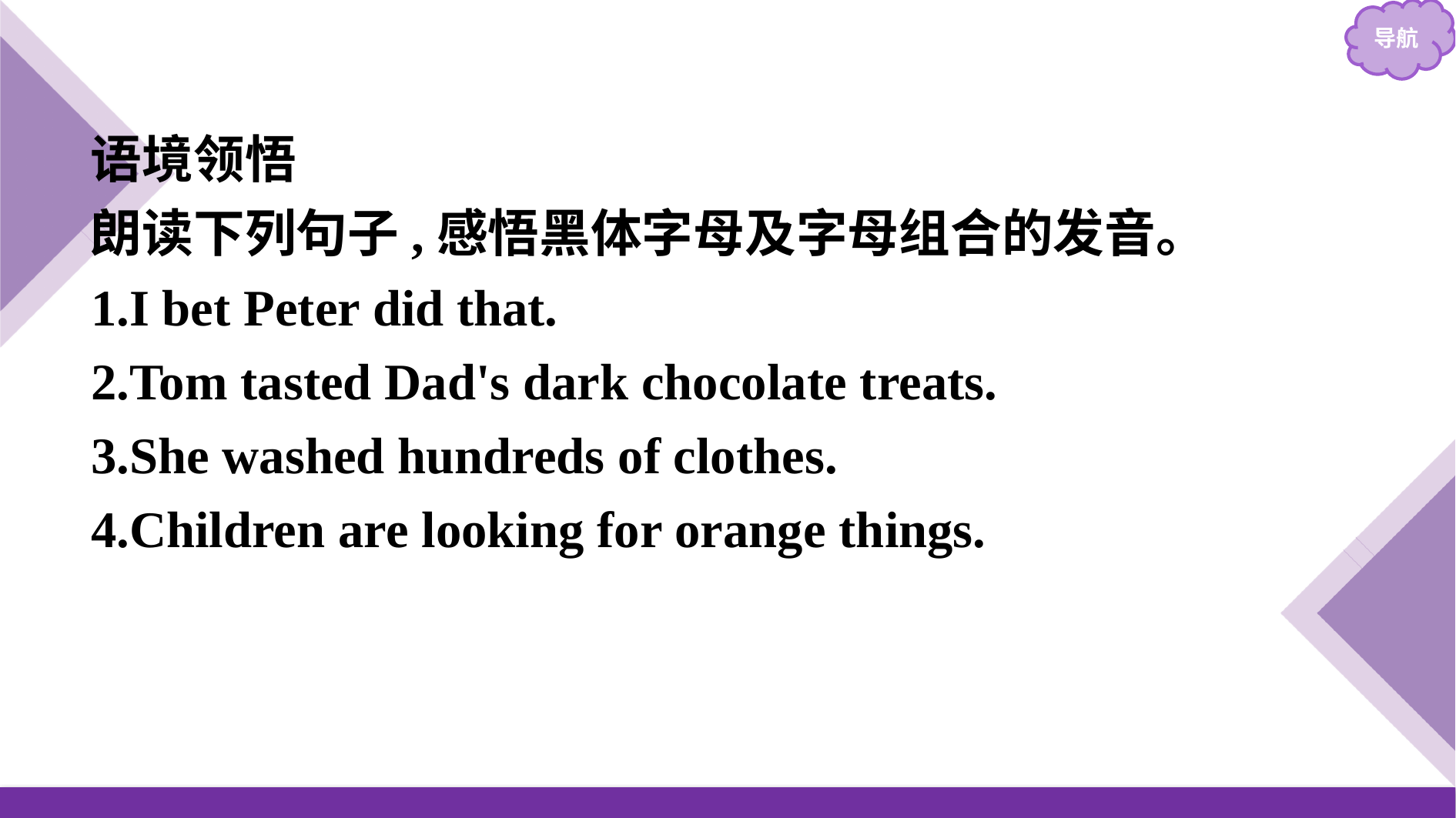

语境领悟
朗读下列句子,感悟黑体字母及字母组合的发音。
1.I bet Peter did that.
2.Tom tasted Dad's dark chocolate treats.
3.She washed hundreds of clothes.
4.Children are looking for orange things.